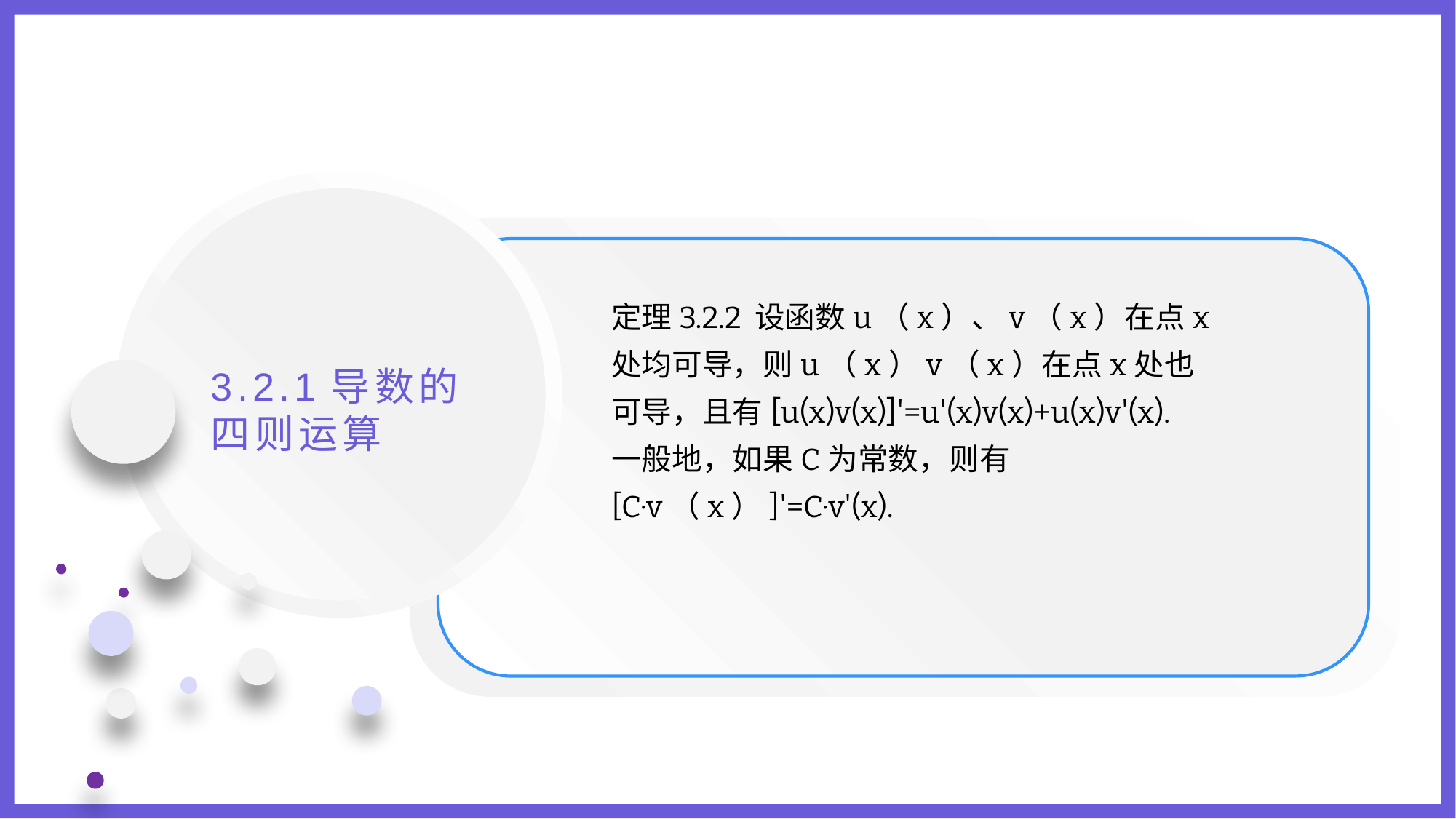

定理3.2.2 设函数u（x）、v（x）在点x处均可导，则u（x）v（x）在点x处也可导，且有[u(x)v(x)]'=u'(x)v(x)+u(x)v'(x).
一般地，如果C为常数，则有
[C·v（x）]'=C·v'(x).
3.2.1导数的四则运算